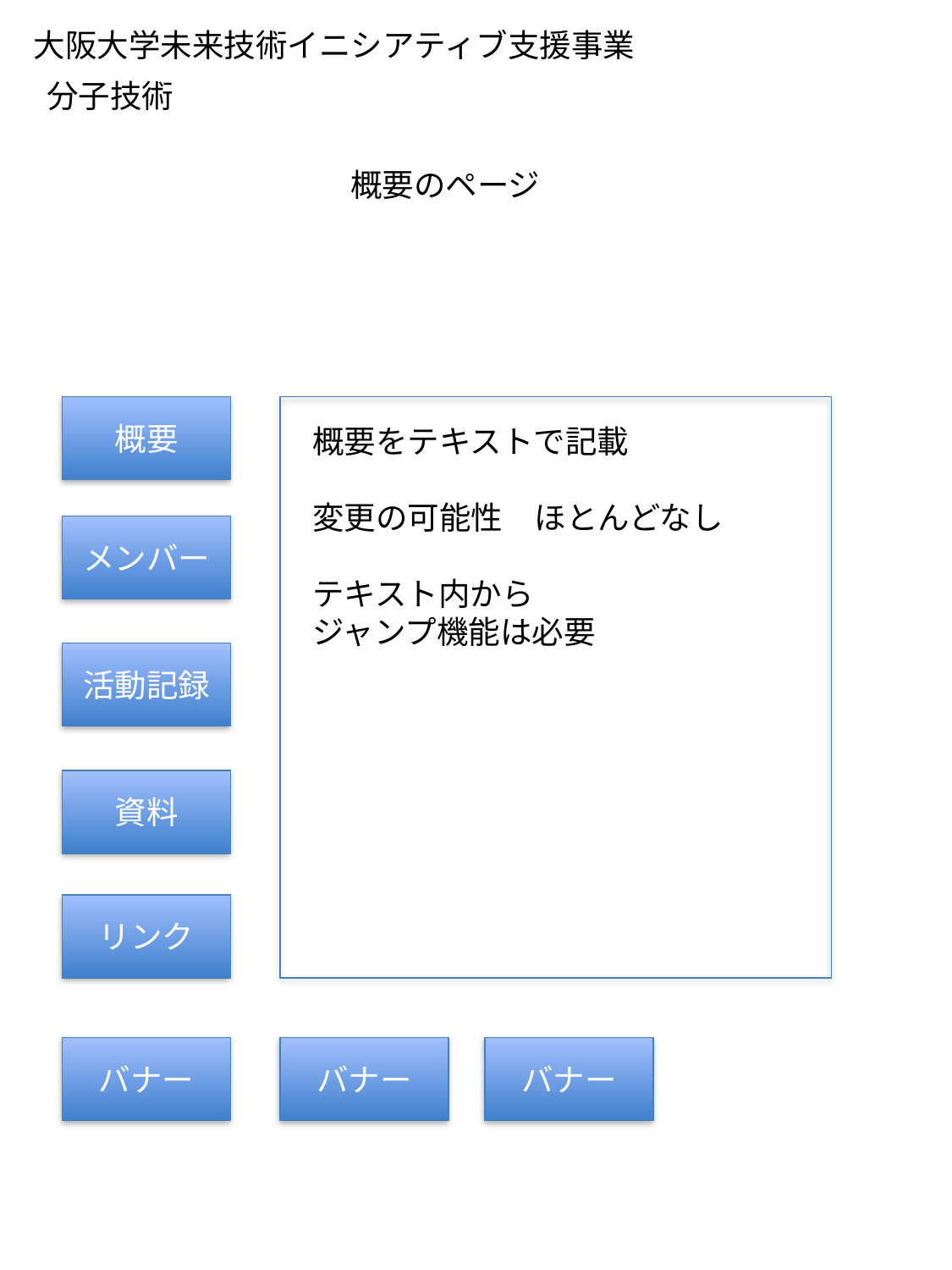

大阪大学未来技術イニシアティブ支援事業
分子技術
概要のページ
概要

概要をテキストで記載

変更の可能性　ほとんどなし

テキスト内から
ジャンプ機能は必要

メンバー
活動記録
資料
リンク
バナー
バナー
バナー